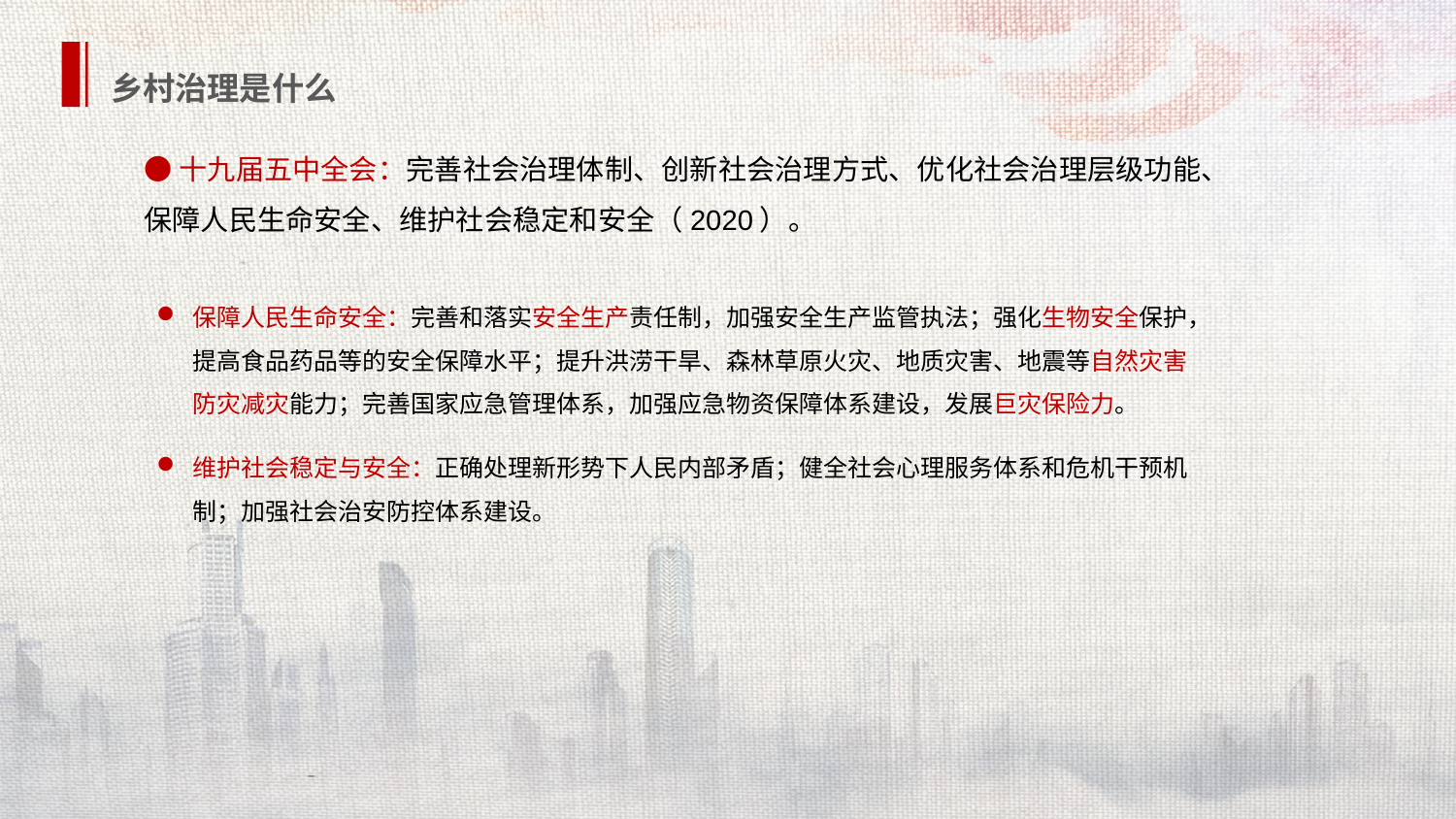

乡村治理是什么
●十九届五中全会：完善社会治理体制、创新社会治理方式、优化社会治理层级功能、保障人民生命安全、维护社会稳定和安全（2020）。
保障人民生命安全：完善和落实安全生产责任制，加强安全生产监管执法；强化生物安全保护，提高食品药品等的安全保障水平；提升洪涝干旱、森林草原火灾、地质灾害、地震等自然灾害防灾减灾能力；完善国家应急管理体系，加强应急物资保障体系建设，发展巨灾保险力。
维护社会稳定与安全：正确处理新形势下人民内部矛盾；健全社会心理服务体系和危机干预机制；加强社会治安防控体系建设。